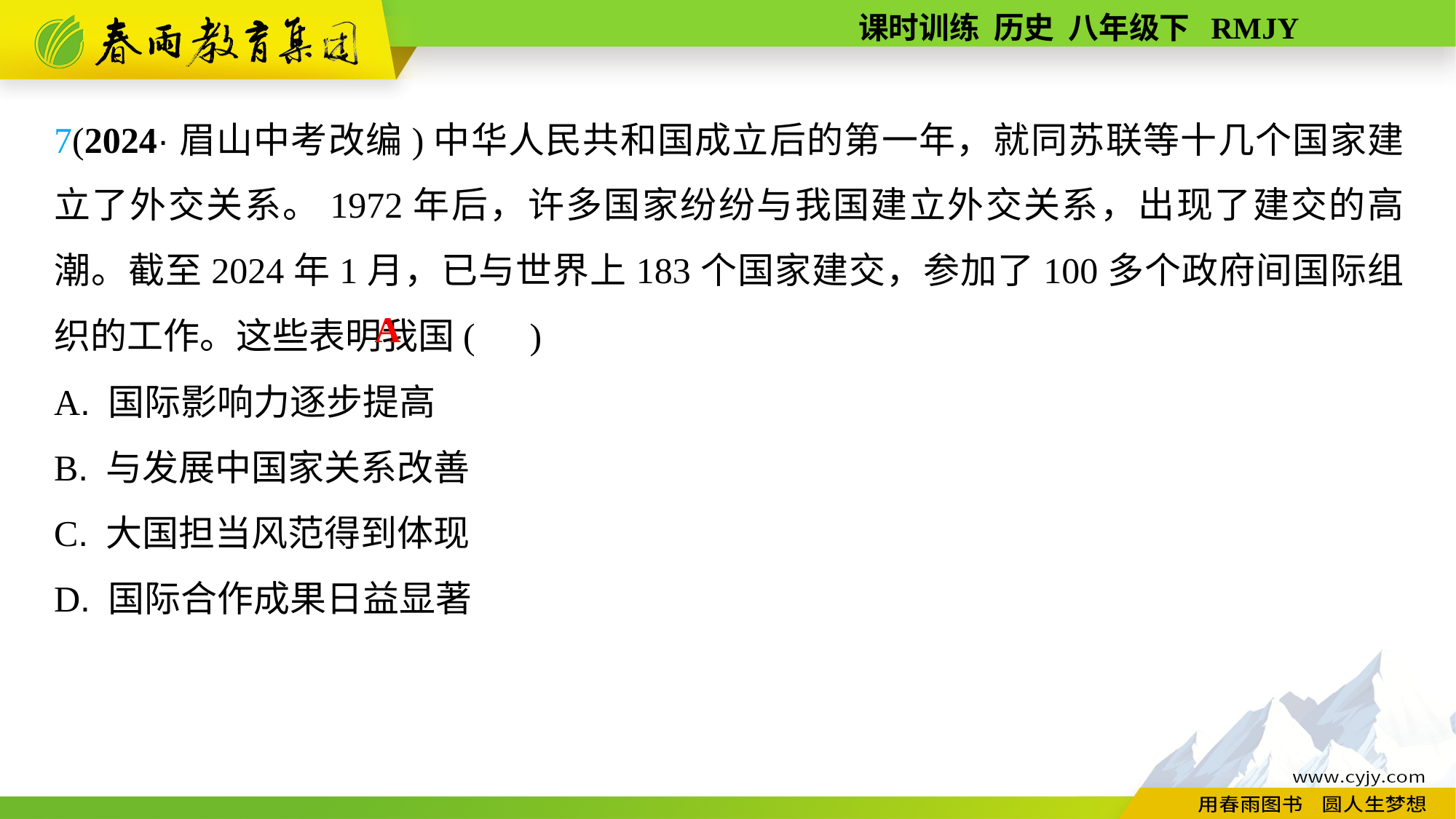

7(2024·眉山中考改编)中华人民共和国成立后的第一年，就同苏联等十几个国家建立了外交关系。1972年后，许多国家纷纷与我国建立外交关系，出现了建交的高潮。截至2024年1月，已与世界上183个国家建交，参加了100多个政府间国际组织的工作。这些表明我国(      )
A. 国际影响力逐步提高
B. 与发展中国家关系改善
C. 大国担当风范得到体现
D. 国际合作成果日益显著
A